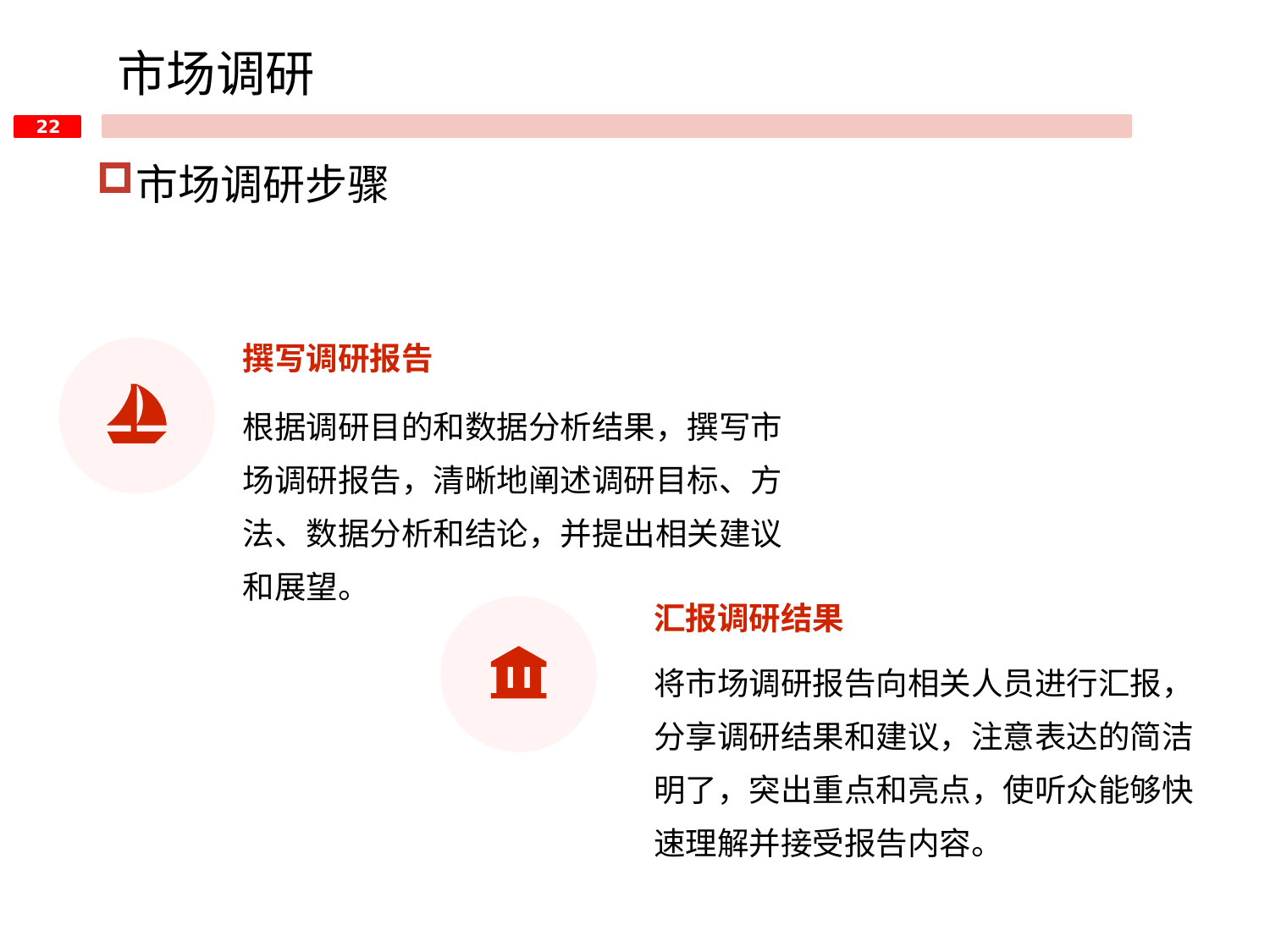

市场调研
22
市场调研步骤
撰写调研报告

根据调研目的和数据分析结果，撰写市场调研报告，清晰地阐述调研目标、方法、数据分析和结论，并提出相关建议和展望。
汇报调研结果

将市场调研报告向相关人员进行汇报，分享调研结果和建议，注意表达的简洁明了，突出重点和亮点，使听众能够快速理解并接受报告内容。